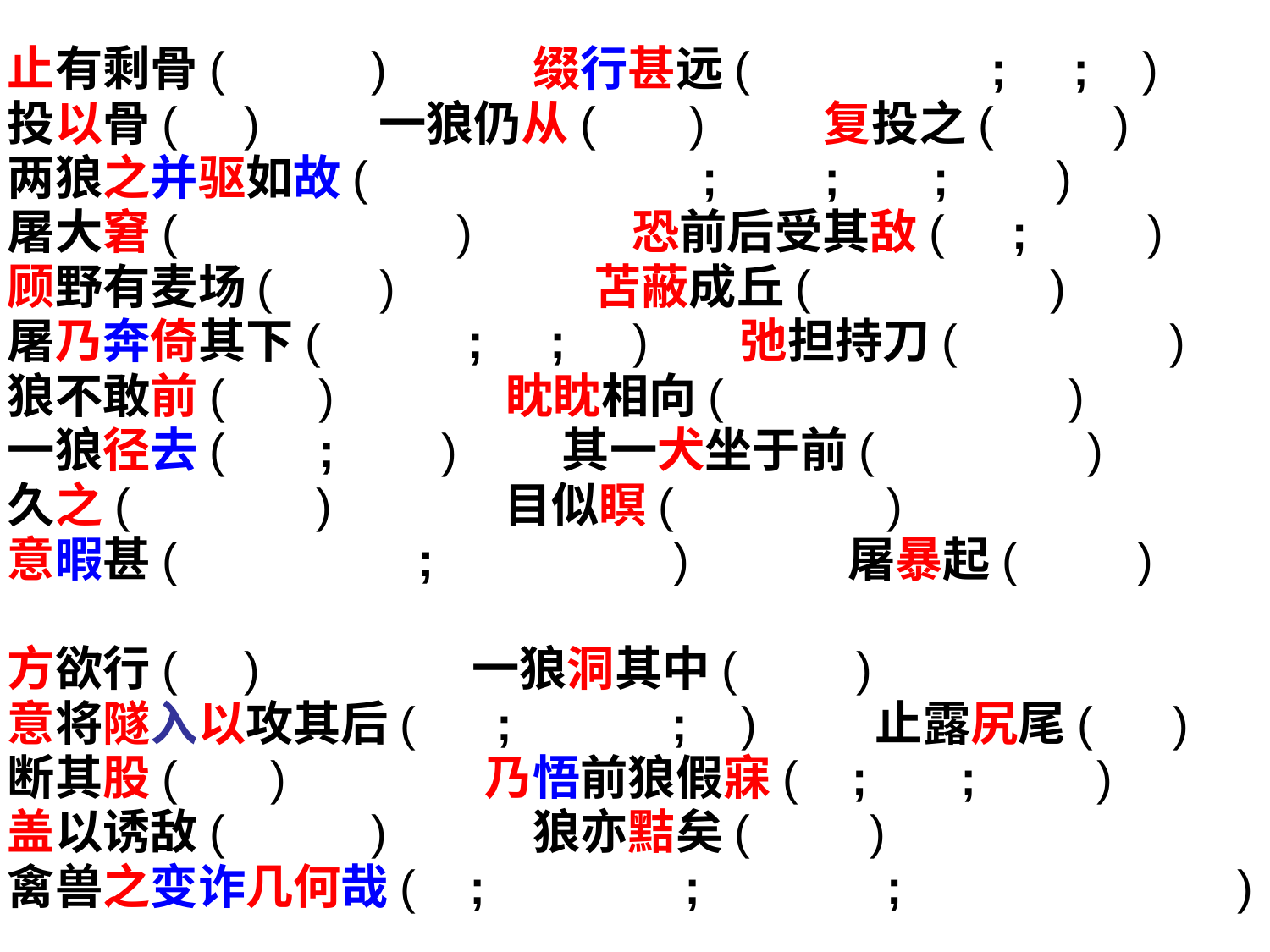

止有剩骨(           )          缀行甚远(                  ;     ;    )
投以骨(     )        一狼仍从(       )        复投之(         )
两狼之并驱如故(                         ;        ;       ;        )
屠大窘(                     )           恐前后受其敌(     ;         )
顾野有麦场(        )              苫蔽成丘(                  )
屠乃奔倚其下(           ;     ;     )      弛担持刀(                )
狼不敢前(       )            眈眈相向(                          )
一狼径去(       ;        )       其一犬坐于前(                )
久之(              )            目似瞑(                )
意暇甚(                  ;                  )           屠暴起(         )
方欲行(     )               一狼洞其中(         )
意将隧入以攻其后(      ;            ;    )        止露尻尾(      )
断其股(       )              乃悟前狼假寐(    ;       ;         )
盖以诱敌(           )          狼亦黠矣(         )
禽兽之变诈几何哉(    ;               ;              ;                         )
止增笑耳(            ;       ;        )